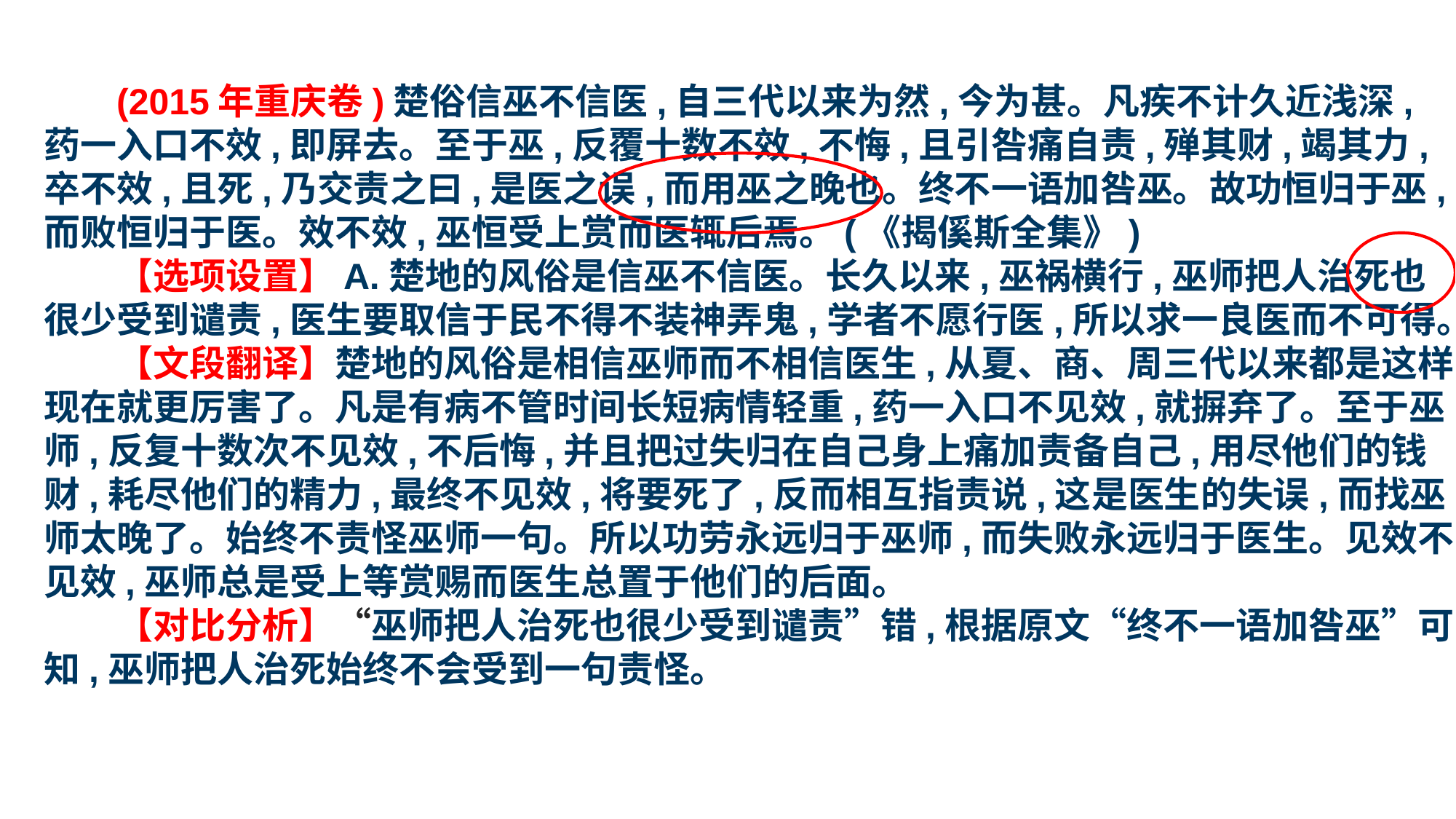

(2015年重庆卷)楚俗信巫不信医,自三代以来为然,今为甚。凡疾不计久近浅深,药一入口不效,即屏去。至于巫,反覆十数不效,不悔,且引咎痛自责,殚其财,竭其力,卒不效,且死,乃交责之曰,是医之误,而用巫之晚也。终不一语加咎巫。故功恒归于巫,而败恒归于医。效不效,巫恒受上赏而医辄后焉。(《揭傒斯全集》)
【选项设置】A.楚地的风俗是信巫不信医。长久以来,巫祸横行,巫师把人治死也很少受到谴责,医生要取信于民不得不装神弄鬼,学者不愿行医,所以求一良医而不可得。
【文段翻译】楚地的风俗是相信巫师而不相信医生,从夏、商、周三代以来都是这样,现在就更厉害了。凡是有病不管时间长短病情轻重,药一入口不见效,就摒弃了。至于巫师,反复十数次不见效,不后悔,并且把过失归在自己身上痛加责备自己,用尽他们的钱财,耗尽他们的精力,最终不见效,将要死了,反而相互指责说,这是医生的失误,而找巫师太晚了。始终不责怪巫师一句。所以功劳永远归于巫师,而失败永远归于医生。见效不见效,巫师总是受上等赏赐而医生总置于他们的后面。
【对比分析】“巫师把人治死也很少受到谴责”错,根据原文“终不一语加咎巫”可知,巫师把人治死始终不会受到一句责怪。

34